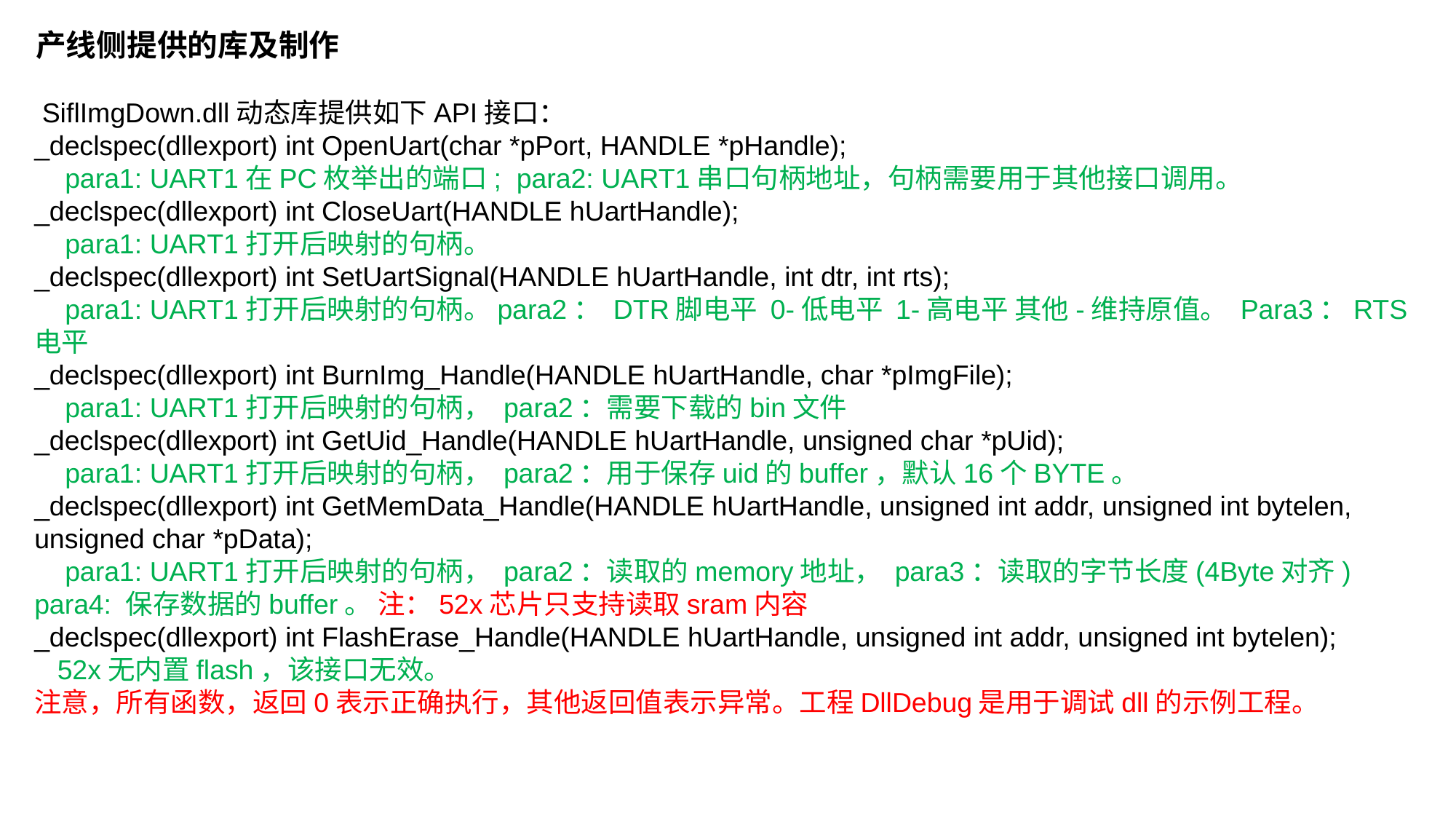

产线侧提供的库及制作
 SiflImgDown.dll动态库提供如下API接口：
_declspec(dllexport) int OpenUart(char *pPort, HANDLE *pHandle);
    para1: UART1在PC枚举出的端口;  para2: UART1串口句柄地址，句柄需要用于其他接口调用。
_declspec(dllexport) int CloseUart(HANDLE hUartHandle);
    para1: UART1打开后映射的句柄。
_declspec(dllexport) int SetUartSignal(HANDLE hUartHandle, int dtr, int rts);
    para1: UART1打开后映射的句柄。para2： DTR脚电平 0-低电平 1-高电平 其他-维持原值。 Para3：RTS电平
_declspec(dllexport) int BurnImg_Handle(HANDLE hUartHandle, char *pImgFile);
    para1: UART1打开后映射的句柄， para2：需要下载的bin文件
_declspec(dllexport) int GetUid_Handle(HANDLE hUartHandle, unsigned char *pUid);
    para1: UART1打开后映射的句柄， para2：用于保存uid的buffer，默认16个BYTE。
_declspec(dllexport) int GetMemData_Handle(HANDLE hUartHandle, unsigned int addr, unsigned int bytelen, unsigned char *pData);
    para1: UART1打开后映射的句柄， para2：读取的memory地址， para3：读取的字节长度(4Byte对齐)  para4: 保存数据的buffer。 注：52x芯片只支持读取sram内容
_declspec(dllexport) int FlashErase_Handle(HANDLE hUartHandle, unsigned int addr, unsigned int bytelen);
   52x无内置flash，该接口无效。
注意，所有函数，返回0表示正确执行，其他返回值表示异常。工程DllDebug是用于调试dll的示例工程。